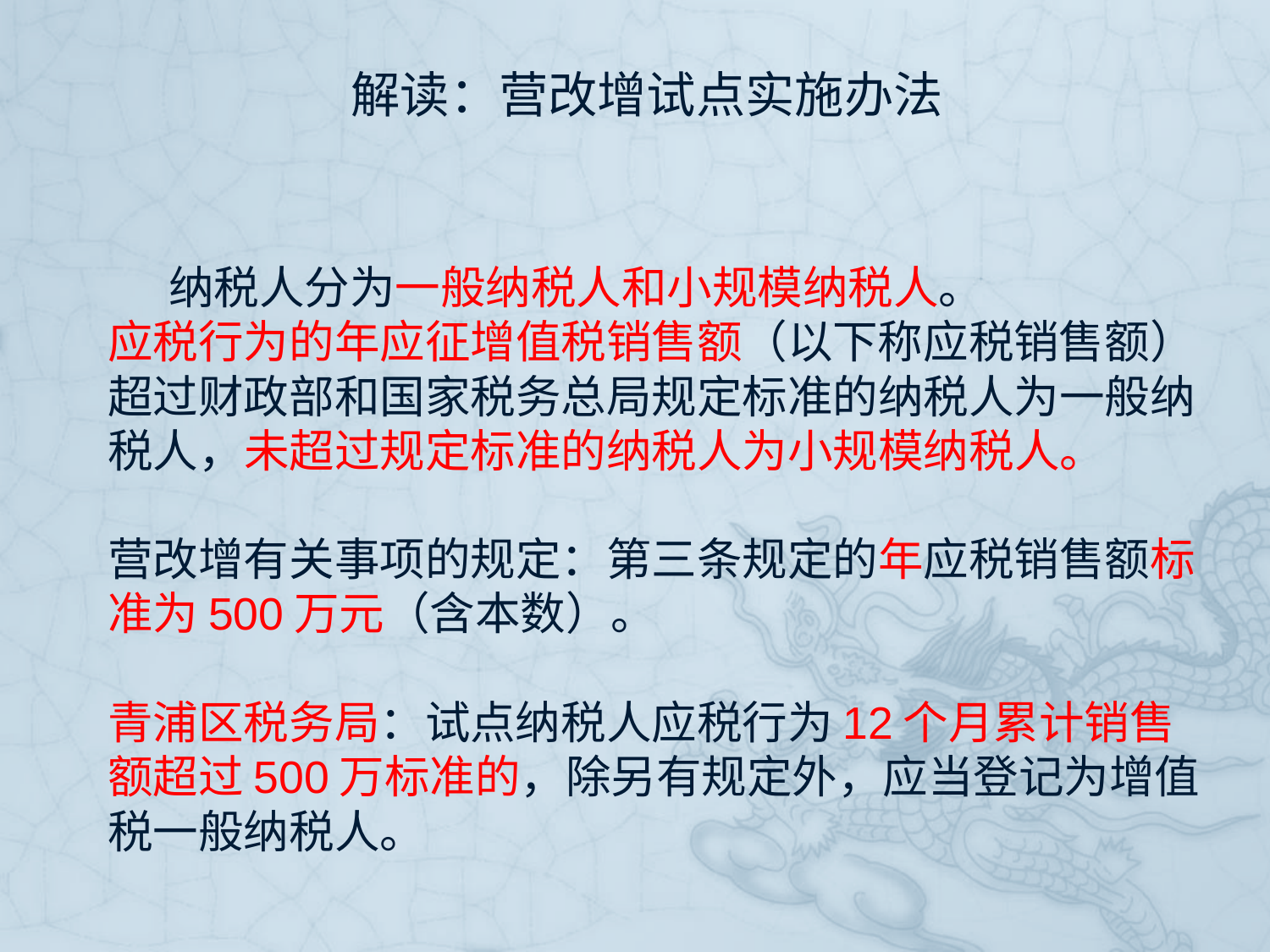

# 解读：营改增试点实施办法

     纳税人分为一般纳税人和小规模纳税人。
应税行为的年应征增值税销售额（以下称应税销售额）超过财政部和国家税务总局规定标准的纳税人为一般纳税人，未超过规定标准的纳税人为小规模纳税人。

营改增有关事项的规定：第三条规定的年应税销售额标准为500万元（含本数）。

青浦区税务局：试点纳税人应税行为12个月累计销售额超过500万标准的，除另有规定外，应当登记为增值税一般纳税人。